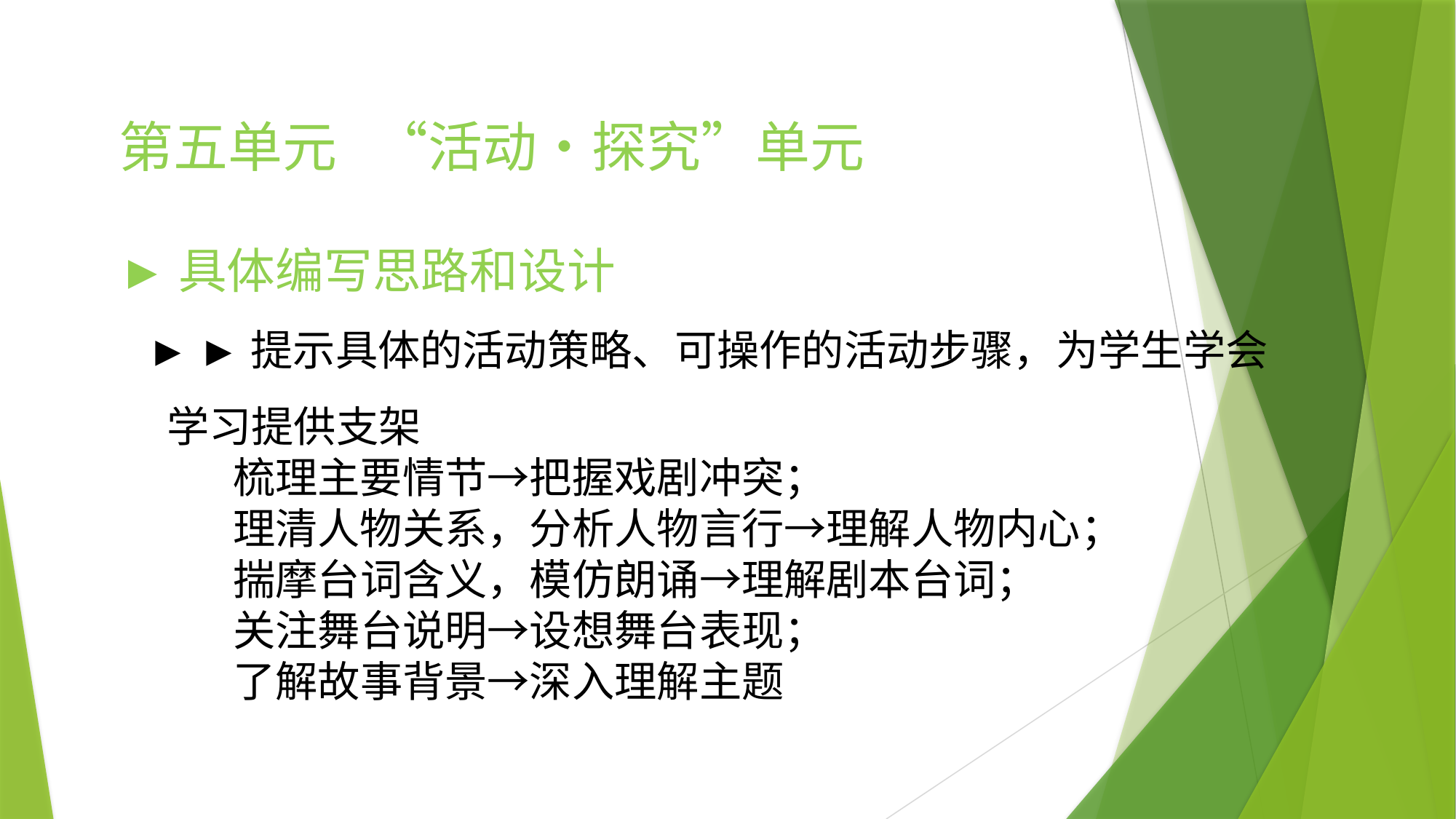

第五单元   “活动•探究”单元

►具体编写思路和设计
   ► ►提示具体的活动策略、可操作的活动步骤，为学生学会
    学习提供支架
           梳理主要情节→把握戏剧冲突；
           理清人物关系，分析人物言行→理解人物内心；
           揣摩台词含义，模仿朗诵→理解剧本台词；
           关注舞台说明→设想舞台表现；
           了解故事背景→深入理解主题